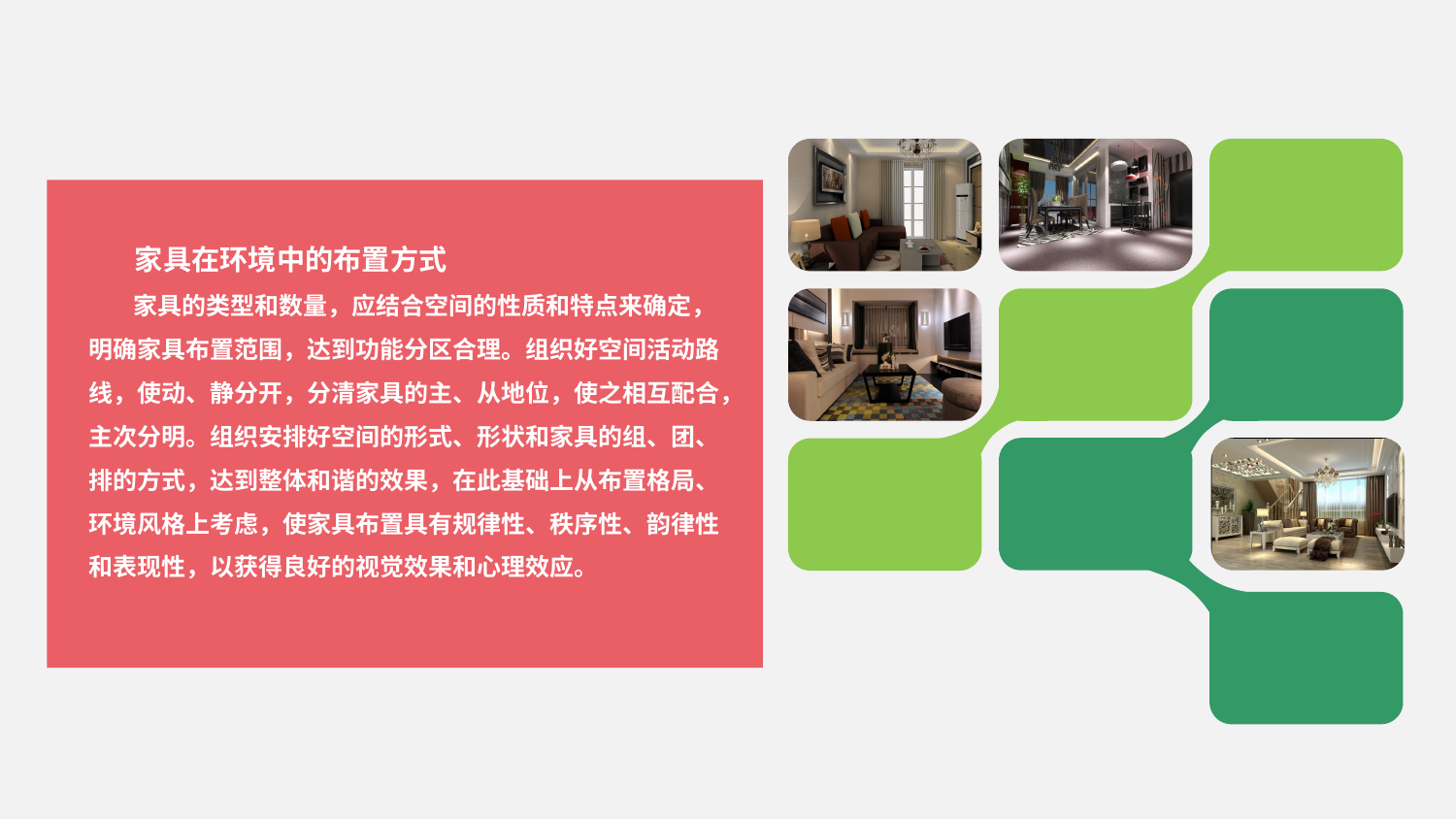

家具在环境中的布置方式
       家具的类型和数量，应结合空间的性质和特点来确定，明确家具布置范围，达到功能分区合理。组织好空间活动路线，使动、静分开，分清家具的主、从地位，使之相互配合，主次分明。组织安排好空间的形式、形状和家具的组、团、排的方式，达到整体和谐的效果，在此基础上从布置格局、环境风格上考虑，使家具布置具有规律性、秩序性、韵律性和表现性，以获得良好的视觉效果和心理效应。